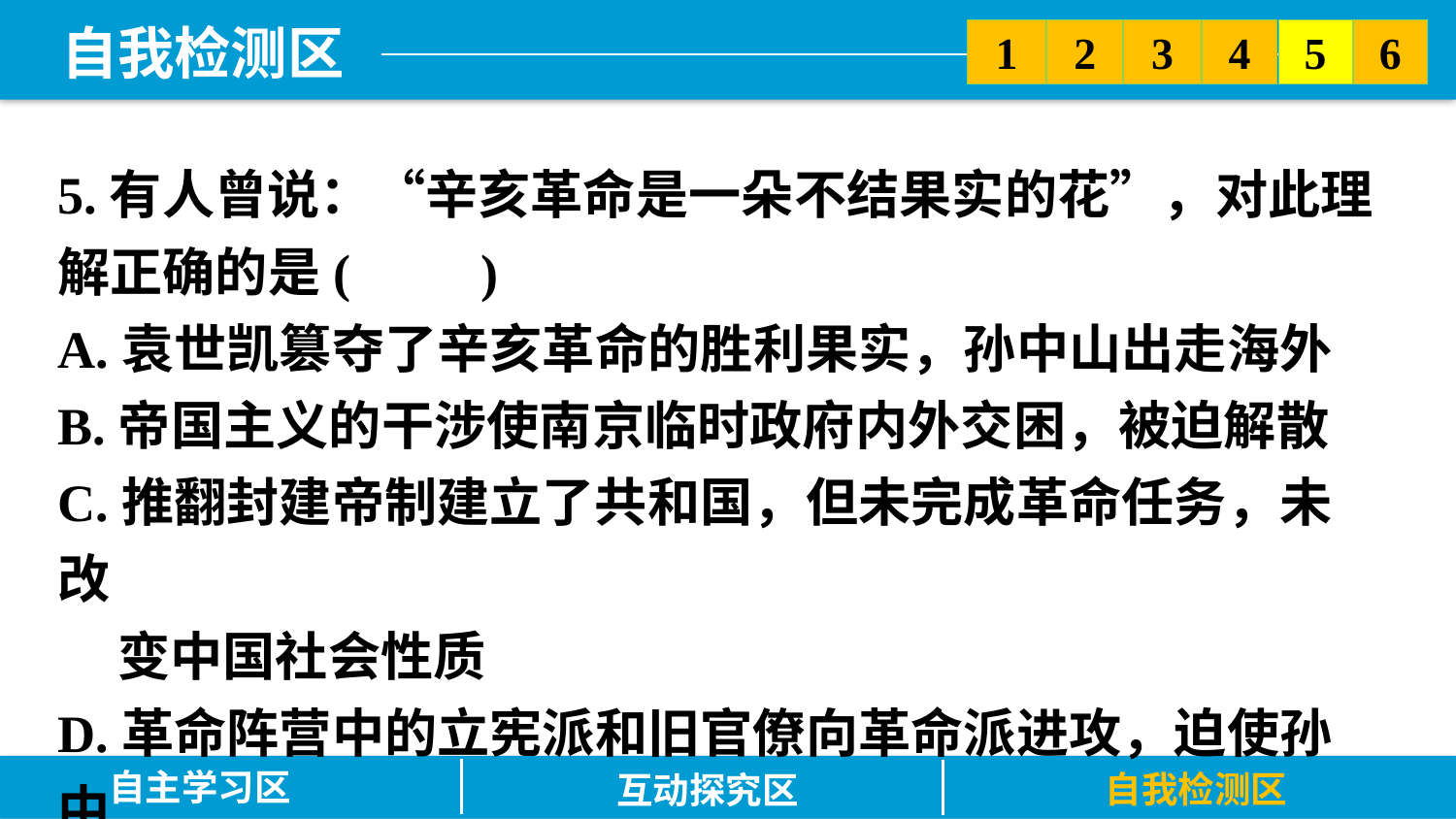

5
6
2
3
1
4
5.有人曾说：“辛亥革命是一朵不结果实的花”，对此理解正确的是(　　)
A.袁世凯篡夺了辛亥革命的胜利果实，孙中山出走海外
B.帝国主义的干涉使南京临时政府内外交困，被迫解散
C.推翻封建帝制建立了共和国，但未完成革命任务，未改
    变中国社会性质
D.革命阵营中的立宪派和旧官僚向革命派进攻，迫使孙中
    山辞职
自主学习区
自我检测区
互动探究区